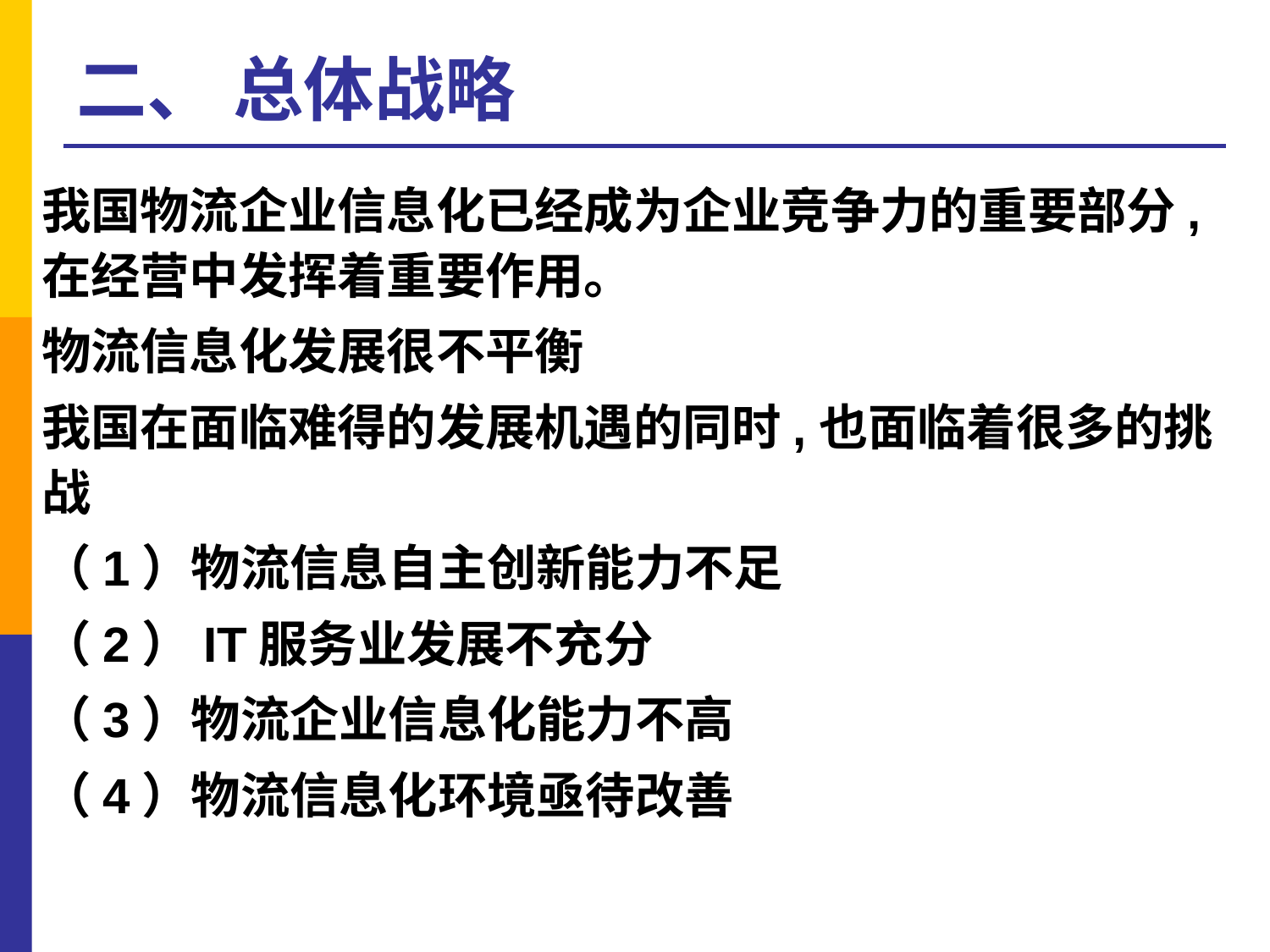

# 二、 总体战略
我国物流企业信息化已经成为企业竞争力的重要部分,在经营中发挥着重要作用。
物流信息化发展很不平衡
我国在面临难得的发展机遇的同时,也面临着很多的挑战
（1）物流信息自主创新能力不足
（2）IT服务业发展不充分
（3）物流企业信息化能力不高
（4）物流信息化环境亟待改善